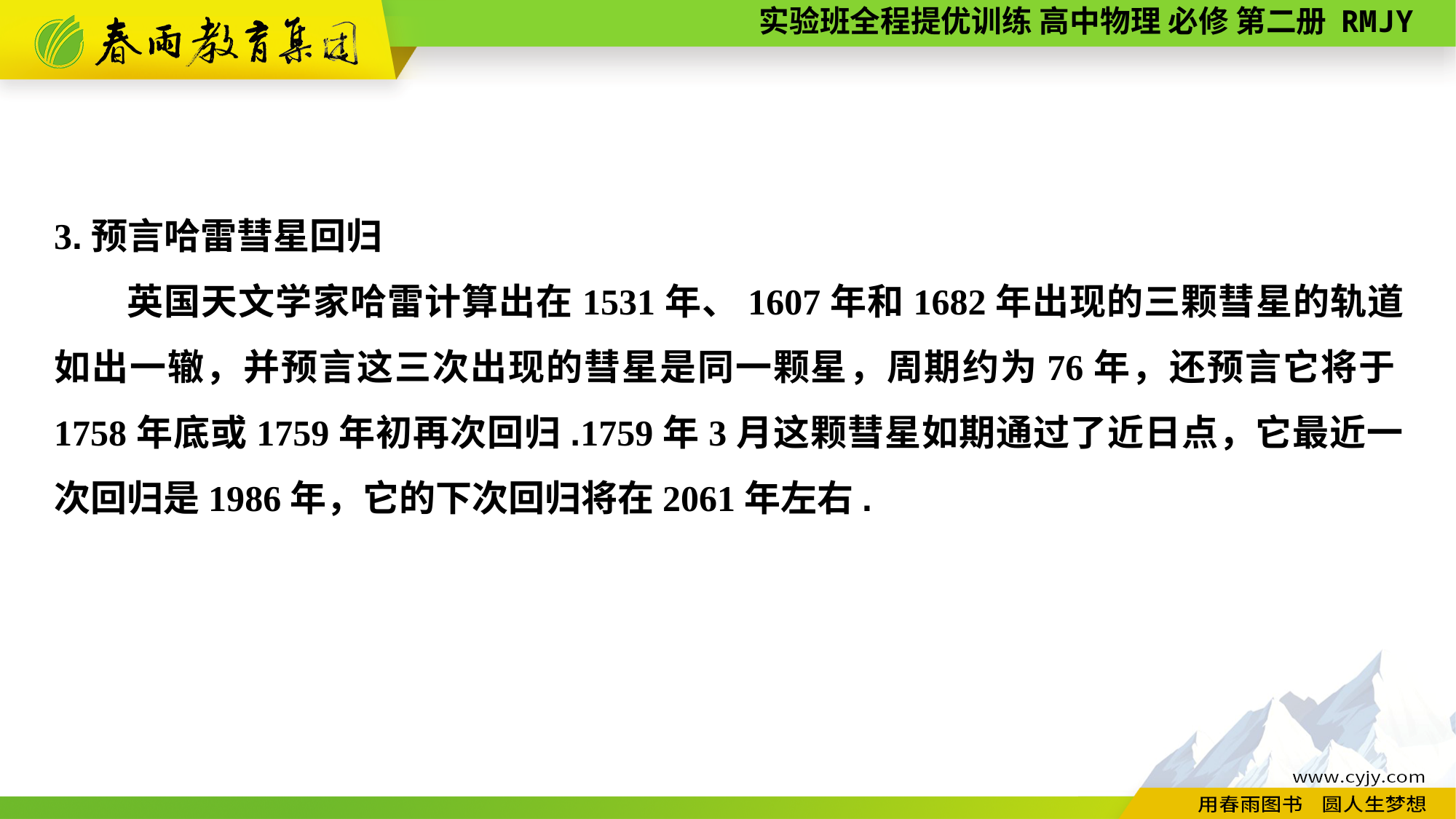

3.预言哈雷彗星回归
英国天文学家哈雷计算出在1531年、1607年和1682年出现的三颗彗星的轨道如出一辙，并预言这三次出现的彗星是同一颗星，周期约为76年，还预言它将于1758年底或1759年初再次回归.1759年3月这颗彗星如期通过了近日点，它最近一次回归是1986年，它的下次回归将在2061年左右.